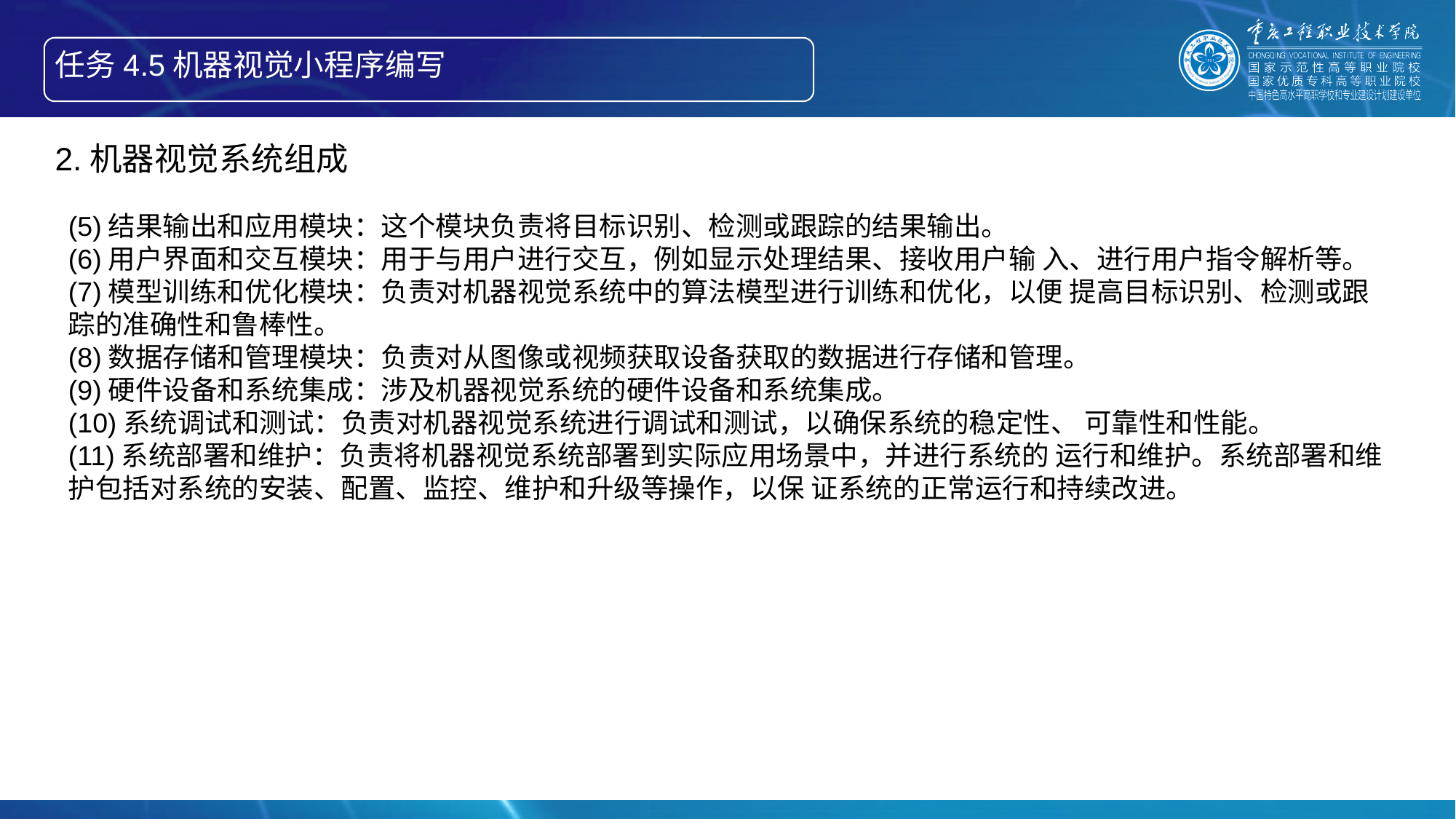

任务4.5机器视觉小程序编写

智能产线绘制信息物理系统的构成
2.机器视觉系统组成
(5)结果输出和应用模块：这个模块负责将目标识别、检测或跟踪的结果输出。
(6)用户界面和交互模块：用于与用户进行交互，例如显示处理结果、接收用户输 入、进行用户指令解析等。
(7)模型训练和优化模块：负责对机器视觉系统中的算法模型进行训练和优化，以便 提高目标识别、检测或跟踪的准确性和鲁棒性。
(8)数据存储和管理模块：负责对从图像或视频获取设备获取的数据进行存储和管理。
(9)硬件设备和系统集成：涉及机器视觉系统的硬件设备和系统集成。
(10)系统调试和测试：负责对机器视觉系统进行调试和测试，以确保系统的稳定性、 可靠性和性能。
(11)系统部署和维护：负责将机器视觉系统部署到实际应用场景中，并进行系统的 运行和维护。系统部署和维护包括对系统的安装、配置、监控、维护和升级等操作，以保 证系统的正常运行和持续改进。